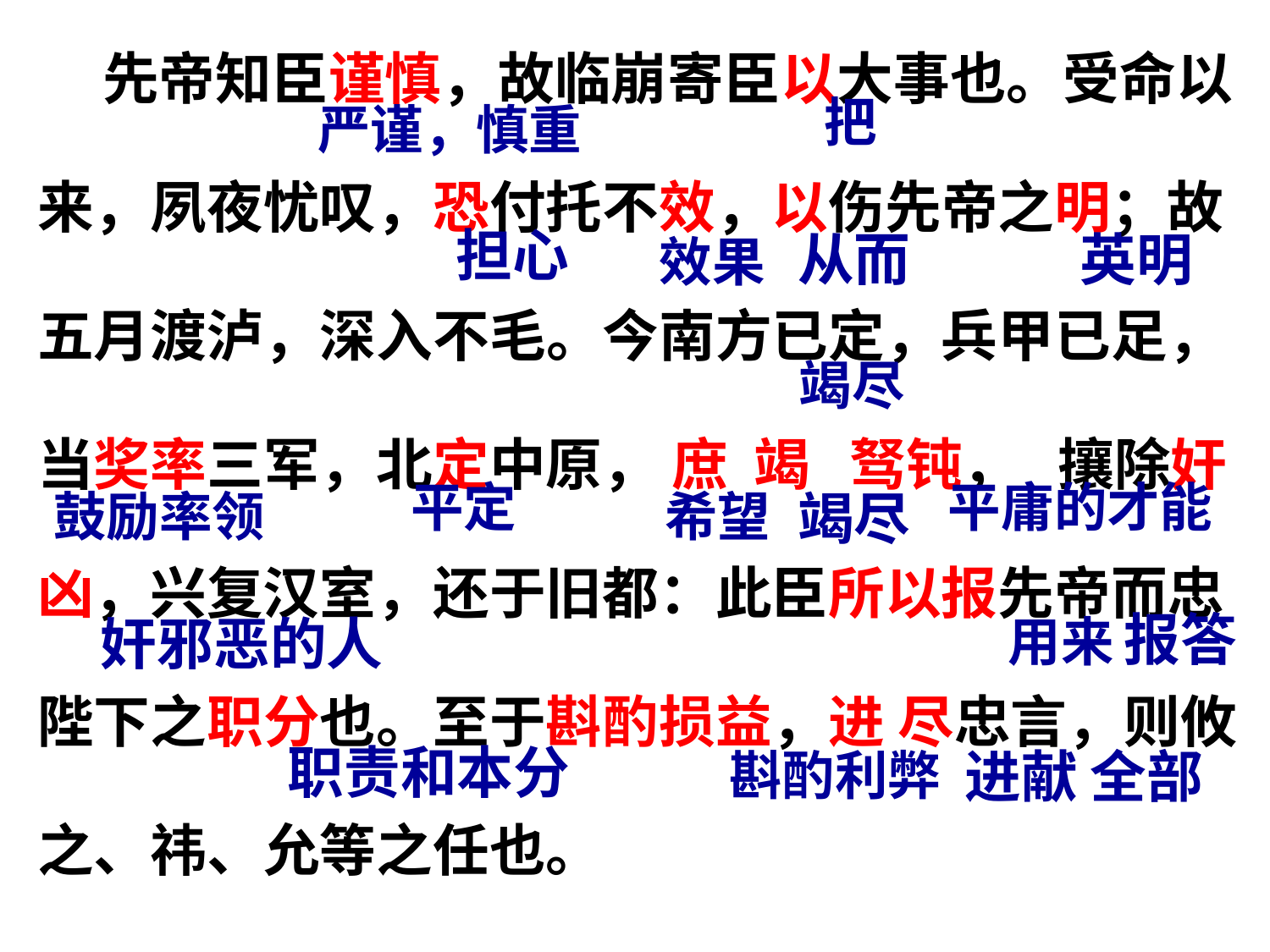

先帝知臣谨慎，故临崩寄臣以大事也。受命以来，夙夜忧叹，恐付托不效，以伤先帝之明；故五月渡泸，深入不毛。今南方已定，兵甲已足，当奖率三军，北定中原， 庶  竭   驽钝，   攘除奸凶，兴复汉室，还于旧都：此臣所以报先帝而忠陛下之职分也。至于斟酌损益，进 尽忠言，则攸之、祎、允等之任也。
把
严谨，慎重

担心
从而
英明
效果
竭尽
平定
平庸的才能
鼓励率领
希望
竭尽
报答
用来
奸邪恶的人
职责和本分
进献
全部
斟酌利弊